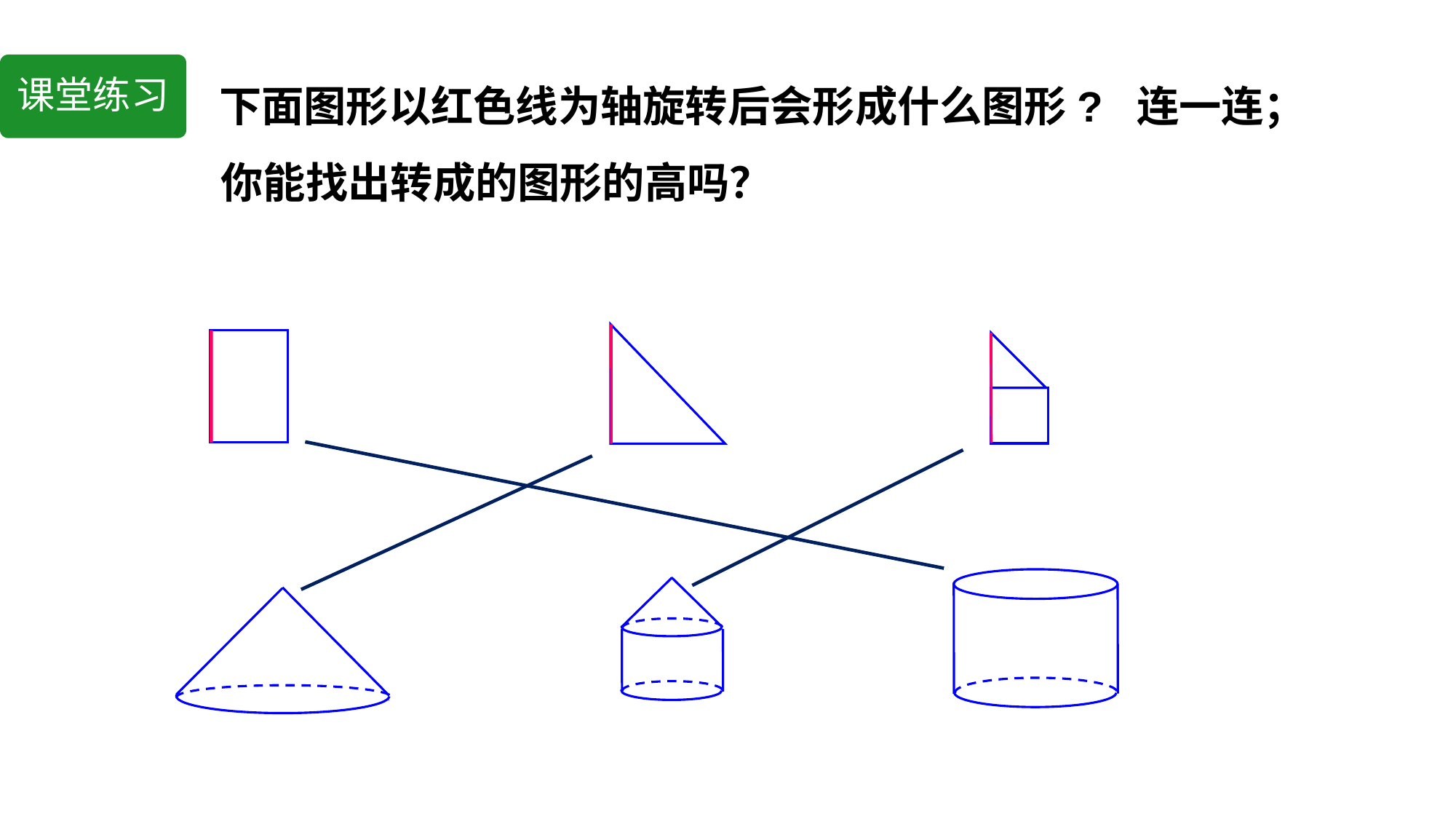

下面图形以红色线为轴旋转后会形成什么图形?  连一连；你能找出转成的图形的高吗？

课堂练习

15